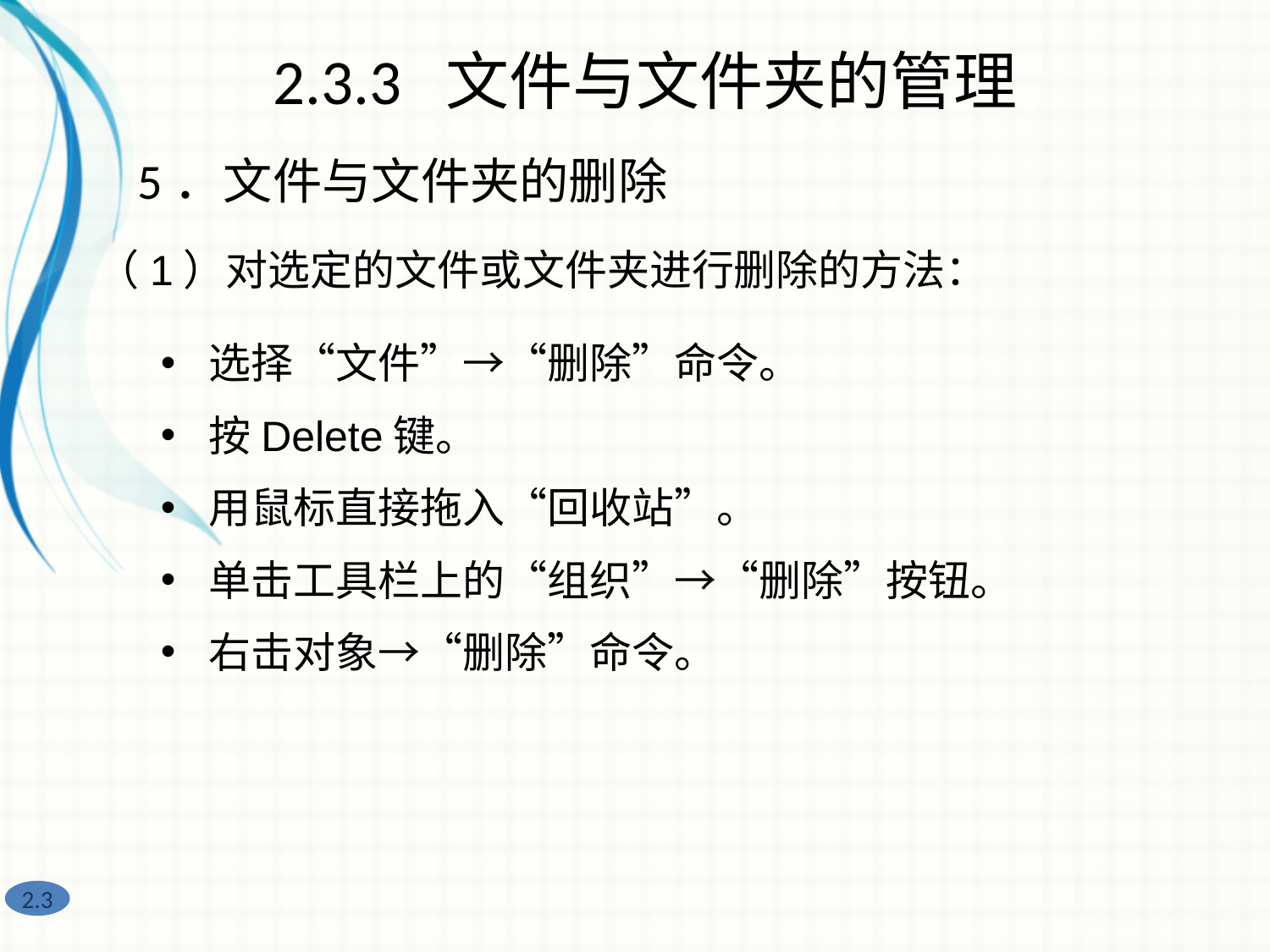

2.3.3  文件与文件夹的管理
5．文件与文件夹的删除
（1）对选定的文件或文件夹进行删除的方法：
选择“文件”→“删除”命令。
按Delete键。
用鼠标直接拖入“回收站”。
单击工具栏上的“组织”→“删除”按钮。
右击对象→“删除”命令。